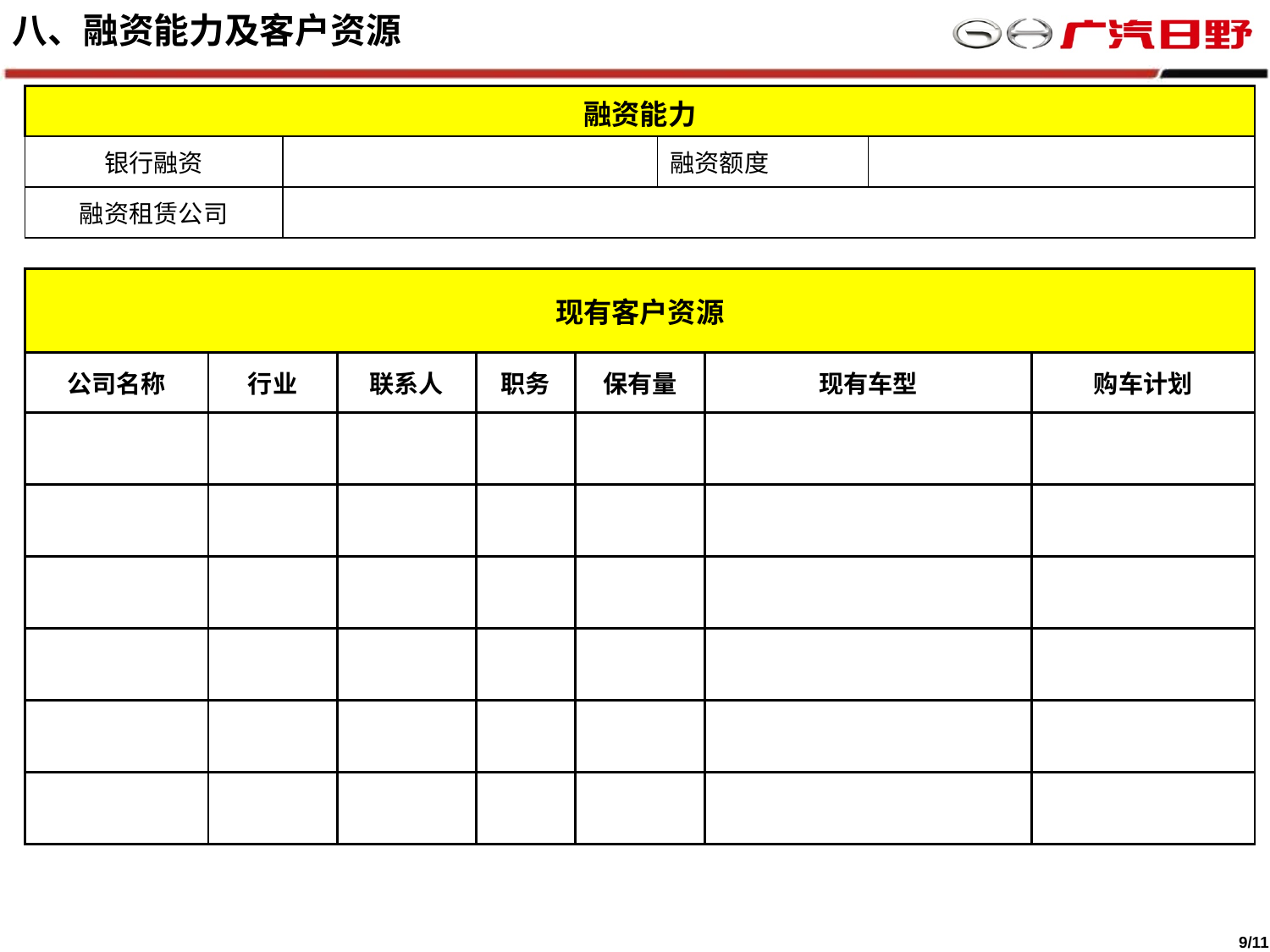

八、融资能力及客户资源
| 融资能力 |  |  |  |
| --- | --- | --- | --- |
| 银行融资 |  | 融资额度 |  |
| 融资租赁公司 |  |  |  |
| 现有客户资源 |  |  |  |  |  |  |
| --- | --- | --- | --- | --- | --- | --- |
| 公司名称 | 行业 | 联系人 | 职务 | 保有量 | 现有车型 | 购车计划 |
|  |  |  |  |  |  |  |
|  |  |  |  |  |  |  |
|  |  |  |  |  |  |  |
|  |  |  |  |  |  |  |
|  |  |  |  |  |  |  |
|  |  |  |  |  |  |  |